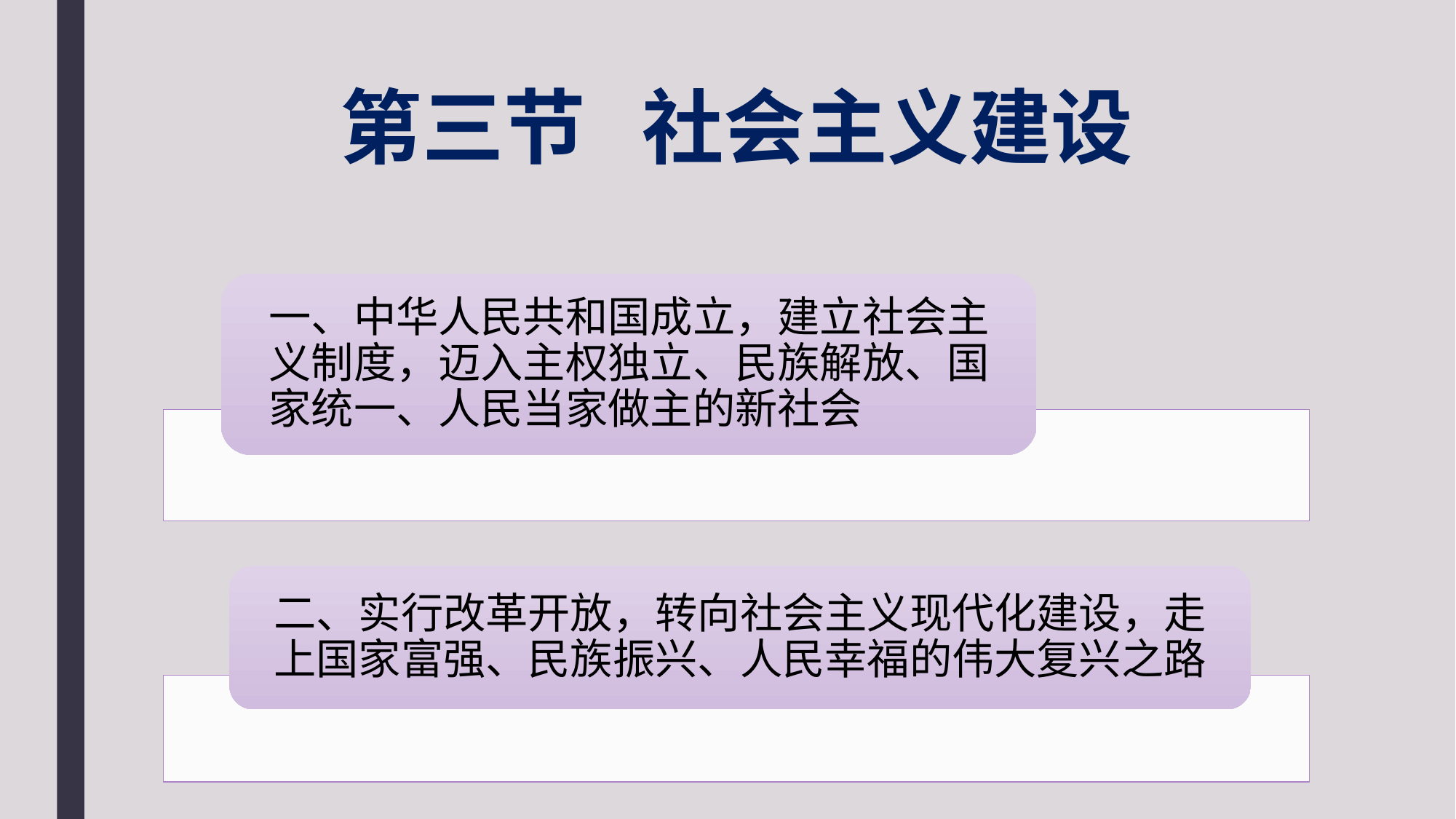

# 第三节   社会主义建设
一、中华人民共和国成立，建立社会主义制度，迈入主权独立、民族解放、国家统一、人民当家做主的新社会
二、实行改革开放，转向社会主义现代化建设，走上国家富强、民族振兴、人民幸福的伟大复兴之路